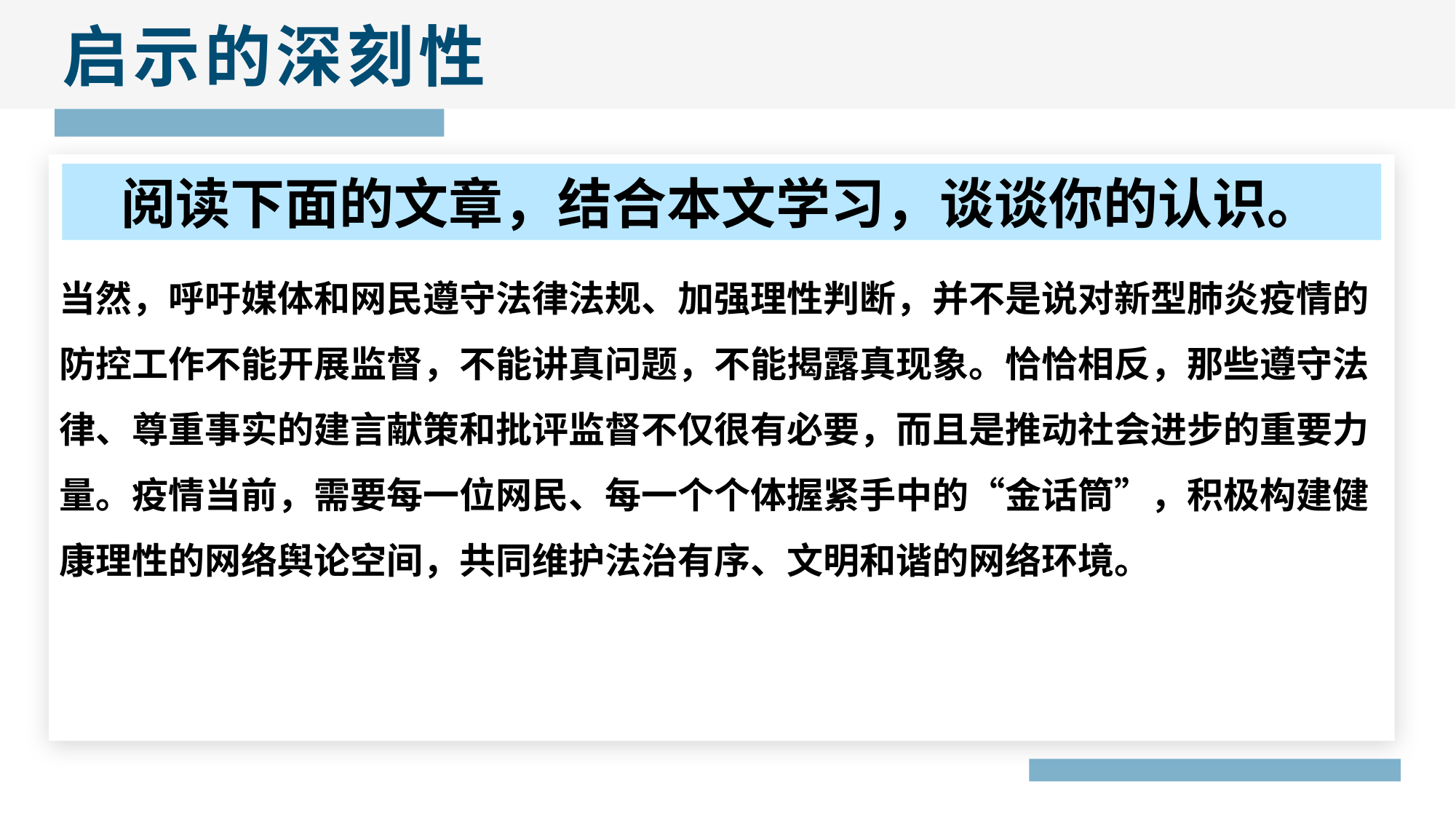

启示的深刻性

阅读下面的文章，结合本文学习，谈谈你的认识。
当然，呼吁媒体和网民遵守法律法规、加强理性判断，并不是说对新型肺炎疫情的防控工作不能开展监督，不能讲真问题，不能揭露真现象。恰恰相反，那些遵守法律、尊重事实的建言献策和批评监督不仅很有必要，而且是推动社会进步的重要力量。疫情当前，需要每一位网民、每一个个体握紧手中的“金话筒”，积极构建健康理性的网络舆论空间，共同维护法治有序、文明和谐的网络环境。